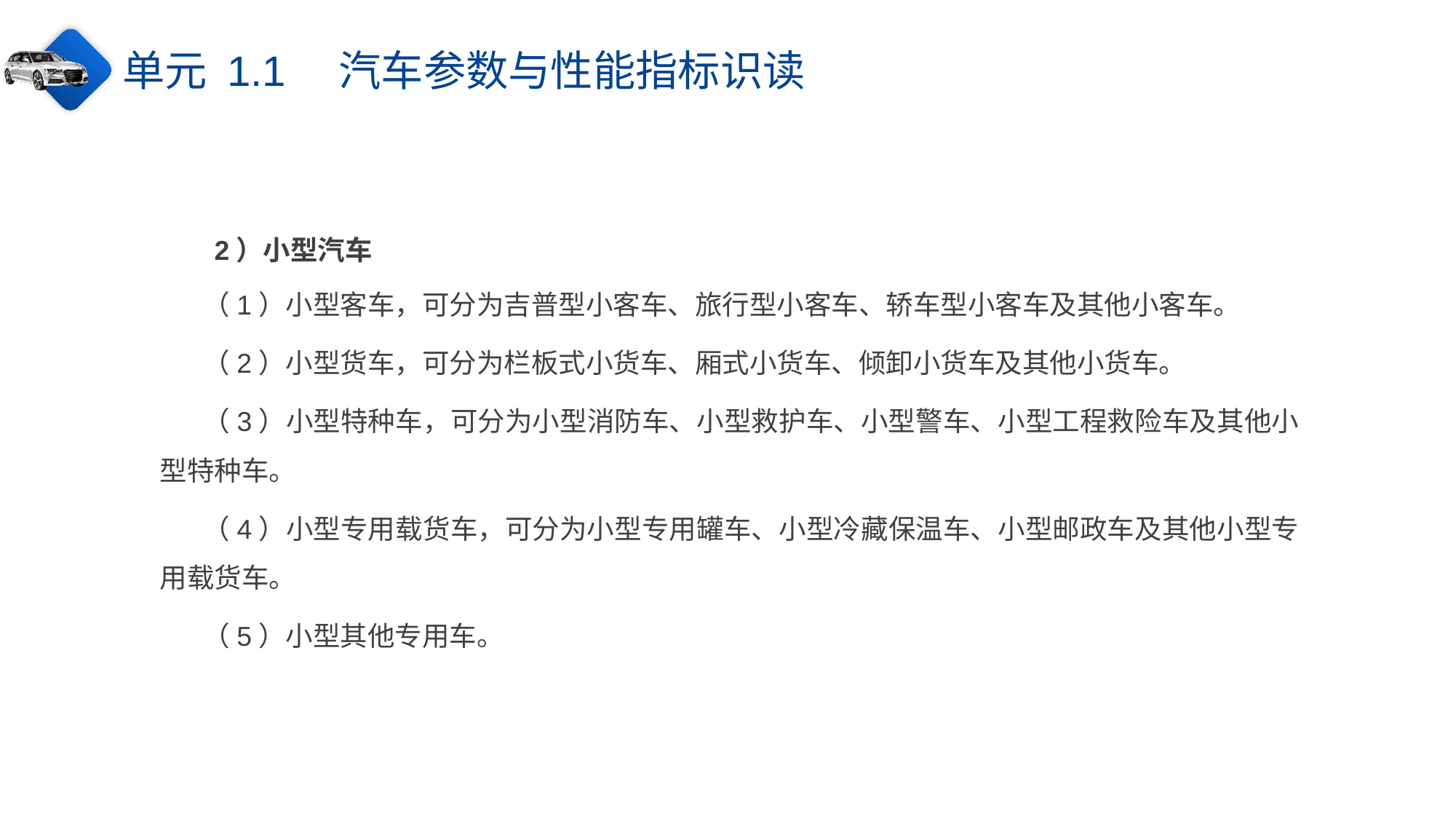

单元 1.1　汽车参数与性能指标识读
2）小型汽车
（1）小型客车，可分为吉普型小客车、旅行型小客车、轿车型小客车及其他小客车。
（2）小型货车，可分为栏板式小货车、厢式小货车、倾卸小货车及其他小货车。
（3）小型特种车，可分为小型消防车、小型救护车、小型警车、小型工程救险车及其他小型特种车。
（4）小型专用载货车，可分为小型专用罐车、小型冷藏保温车、小型邮政车及其他小型专用载货车。
（5）小型其他专用车。